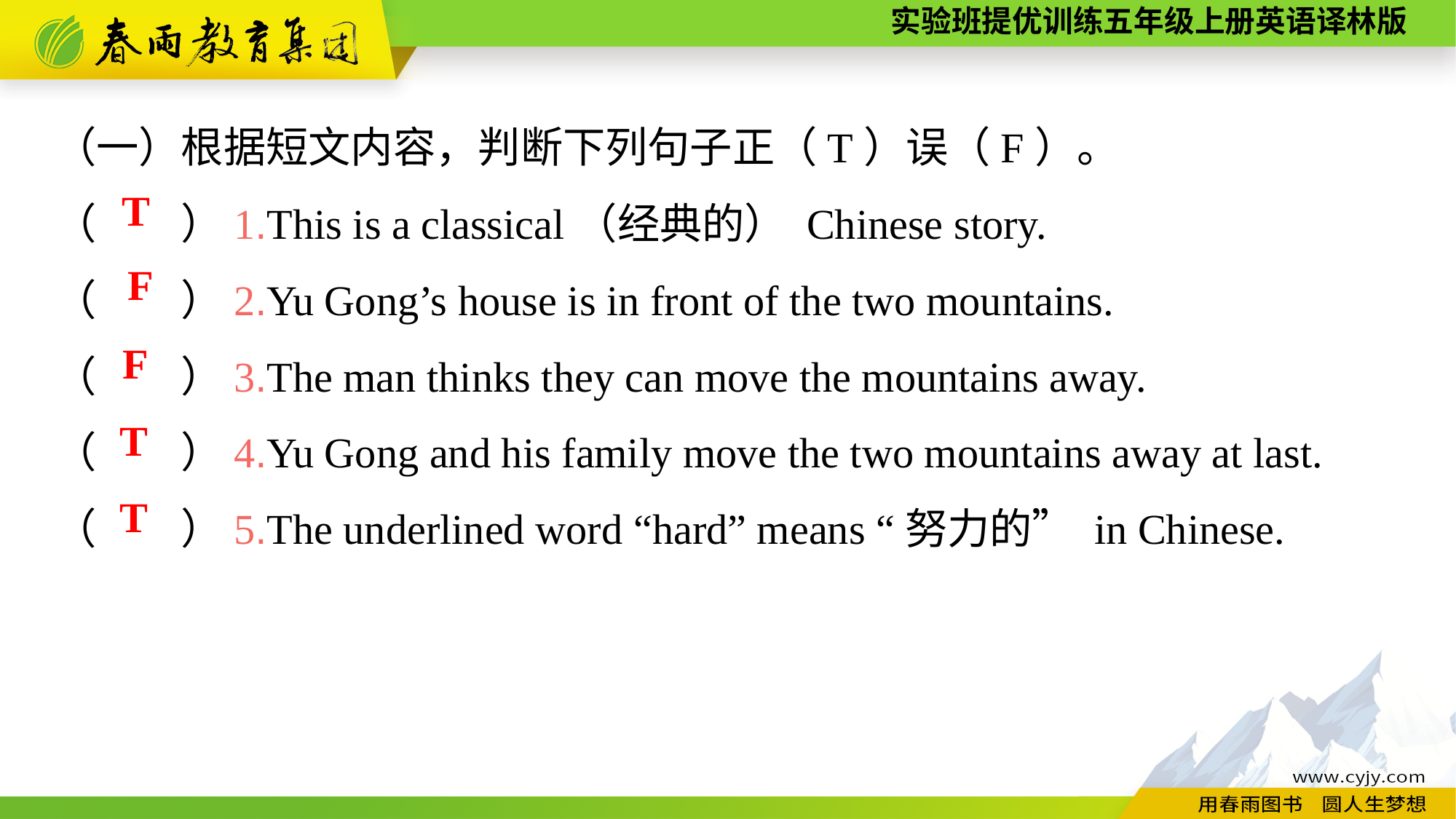

（一）根据短文内容，判断下列句子正（T）误（F）。
（　　）1.This is a classical（经典的） Chinese story.
（　　）2.Yu Gong’s house is in front of the two mountains.
（　　）3.The man thinks they can move the mountains away.
（　　）4.Yu Gong and his family move the two mountains away at last.
（　　）5.The underlined word “hard” means “努力的” in Chinese.
T
F
F
T
T